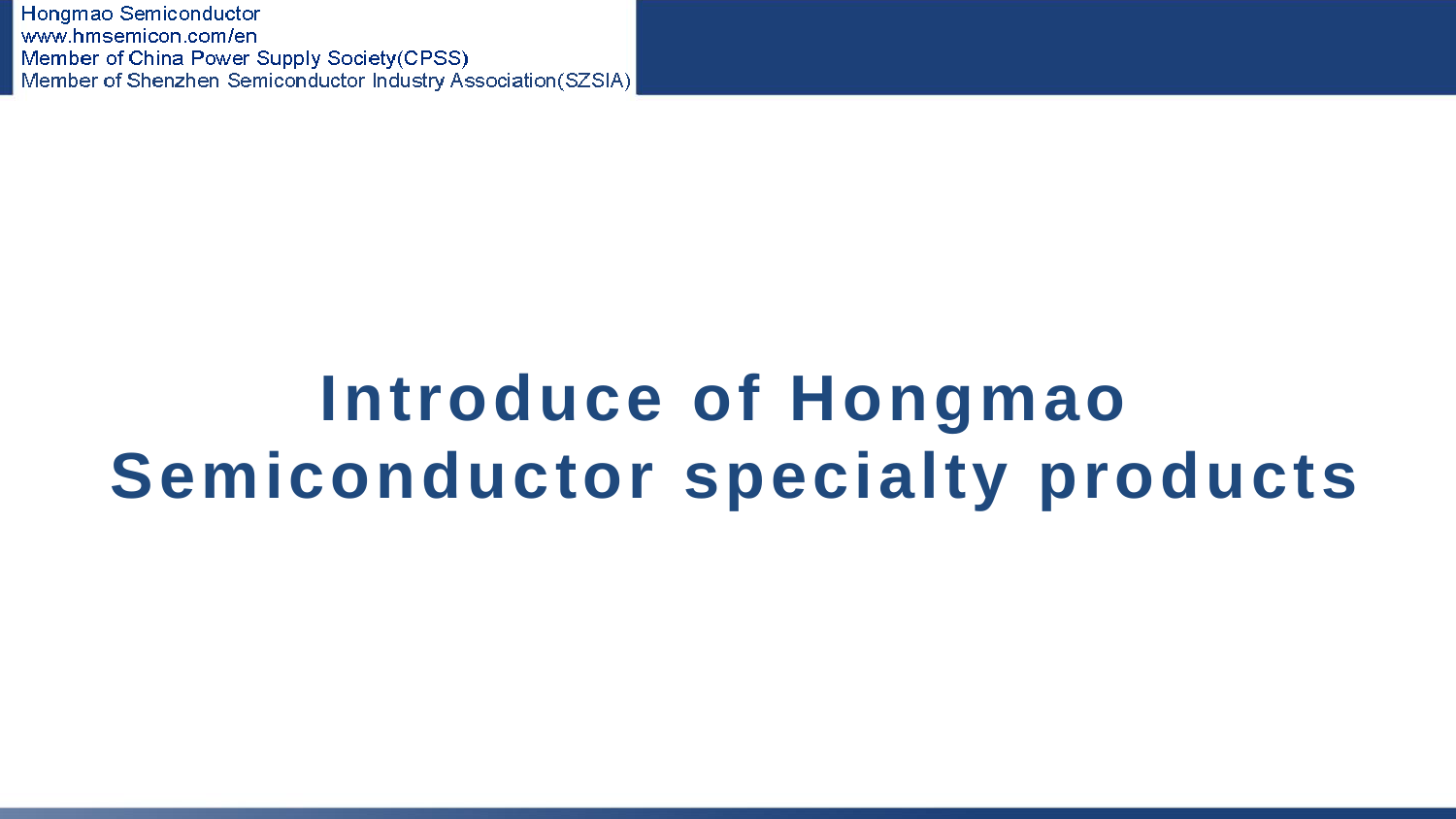

# 封面
Introduce of Hongmao
Semiconductor specialty products